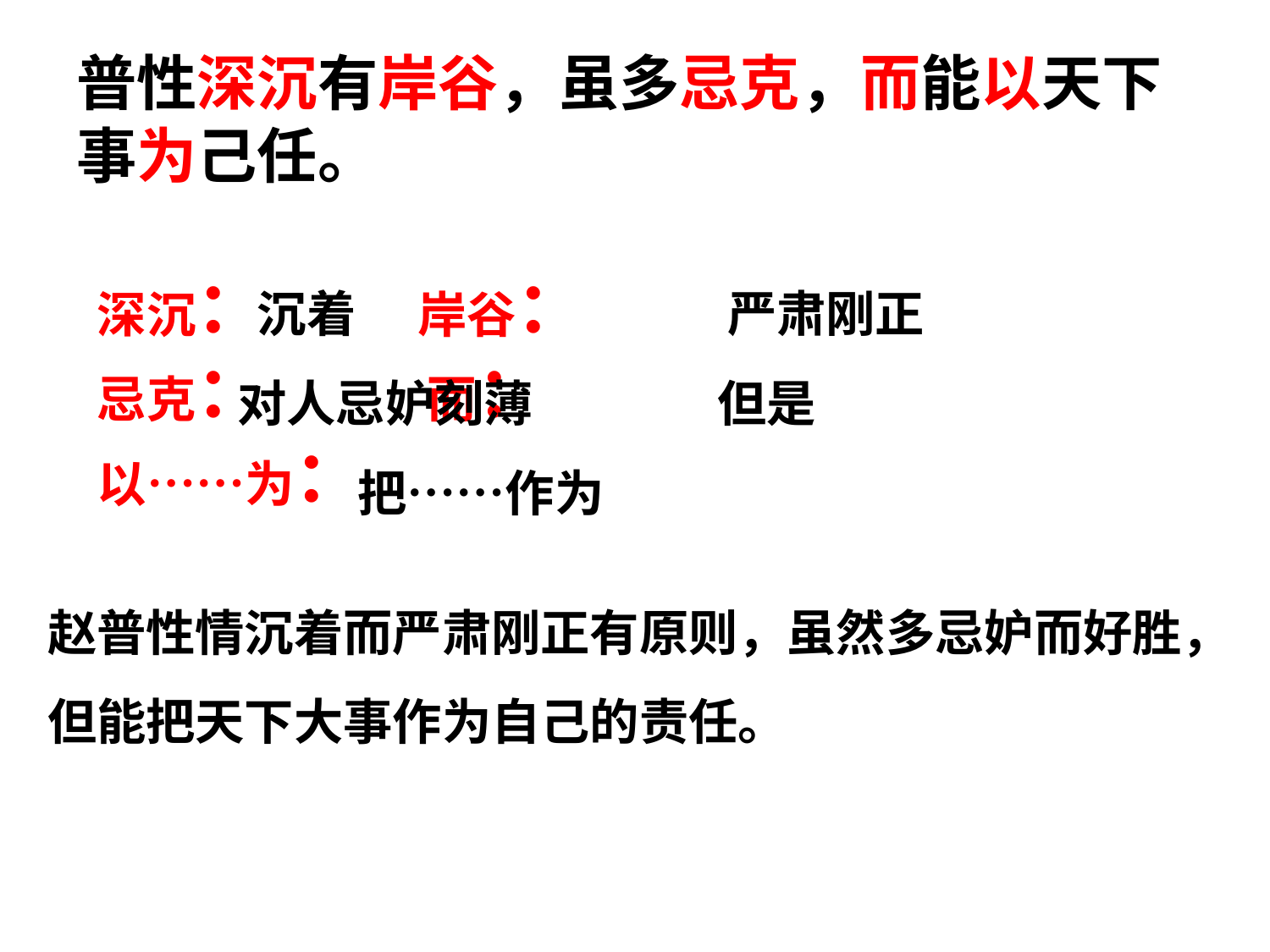

# 普性深沉有岸谷，虽多忌克，而能以天下事为己任。
深沉：          岸谷：
忌克：          而：
以……为：

沉着
严肃刚正
对人忌妒刻薄
但是
把……作为

赵普性情沉着而严肃刚正有原则，虽然多忌妒而好胜，但能把天下大事作为自己的责任。